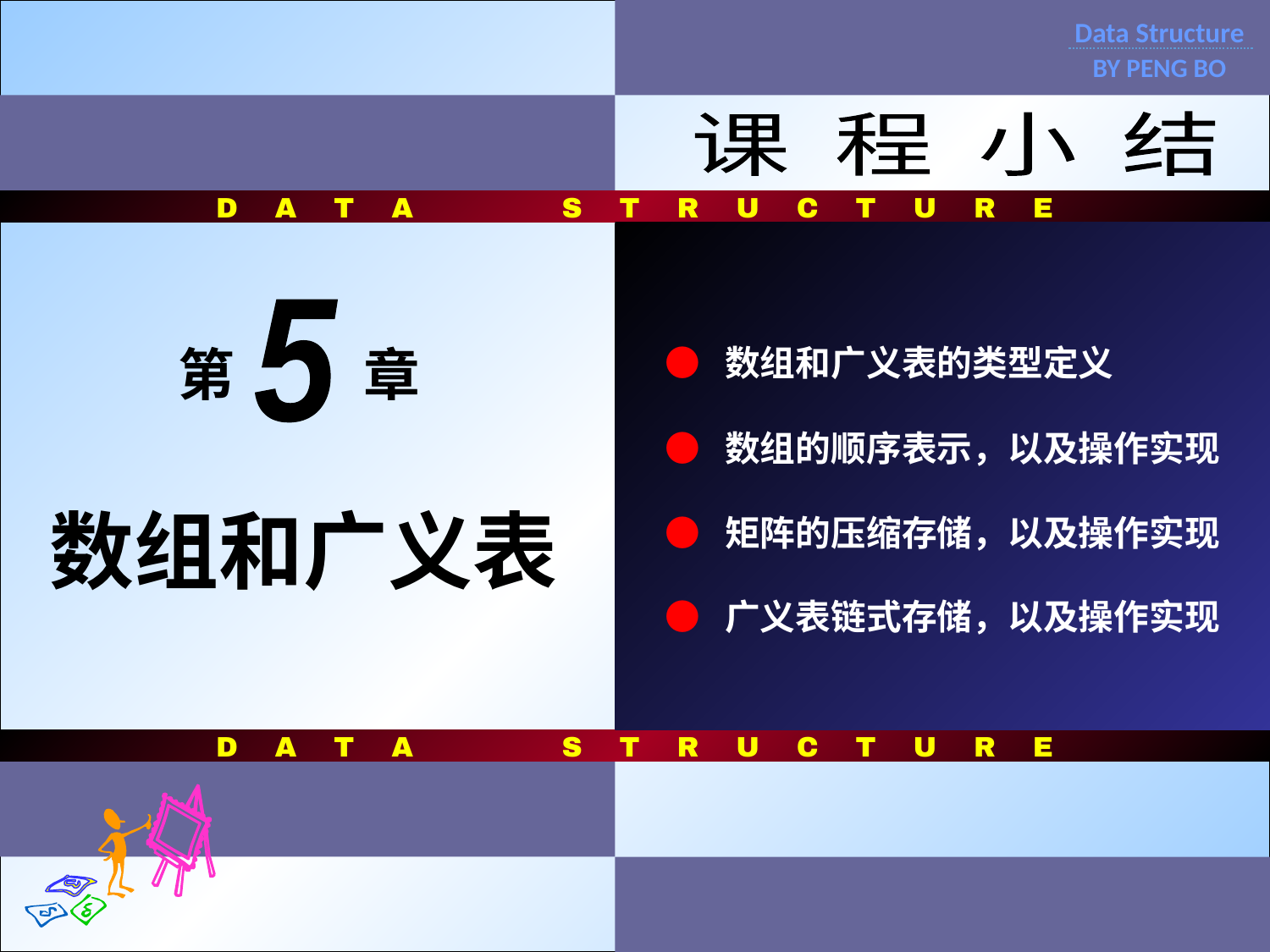

D    A    T    A                S    T    R    U    C    T    U    R    E

D    A    T    A                S    T    R    U    C    T    U    R    E

Data Structure
BY PENG BO
课  程  小  结
●  数组和广义表的类型定义
●  数组的顺序表示，以及操作实现
●  矩阵的压缩存储，以及操作实现
●  广义表链式存储，以及操作实现
5
第          章
数组和广义表